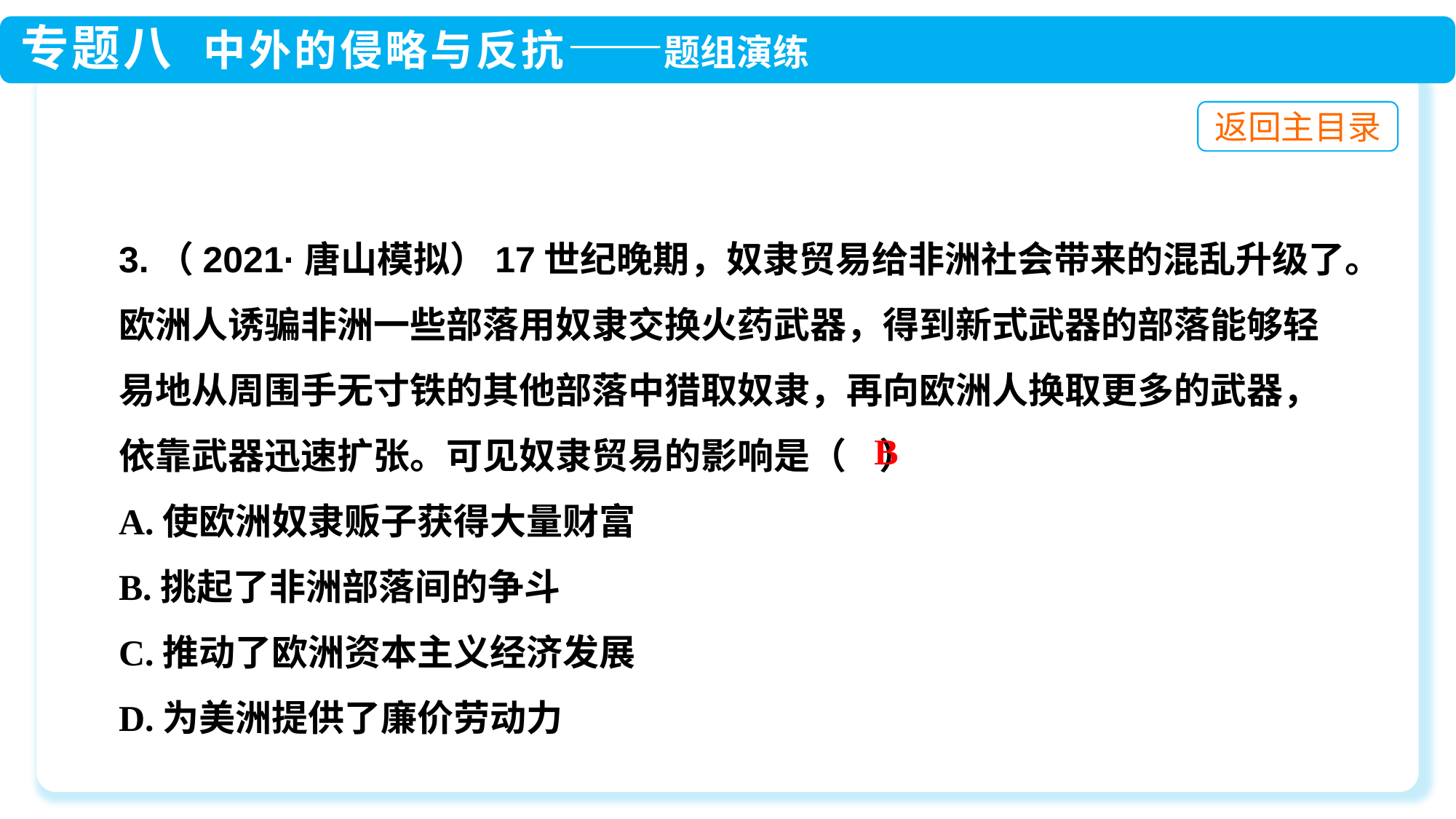

3.（2021·唐山模拟）17世纪晚期，奴隶贸易给非洲社会带来的混乱升级了。欧洲人诱骗非洲一些部落用奴隶交换火药武器，得到新式武器的部落能够轻易地从周围手无寸铁的其他部落中猎取奴隶，再向欧洲人换取更多的武器，依靠武器迅速扩张。可见奴隶贸易的影响是（    ）
A.使欧洲奴隶贩子获得大量财富
B.挑起了非洲部落间的争斗
C.推动了欧洲资本主义经济发展
D.为美洲提供了廉价劳动力
B